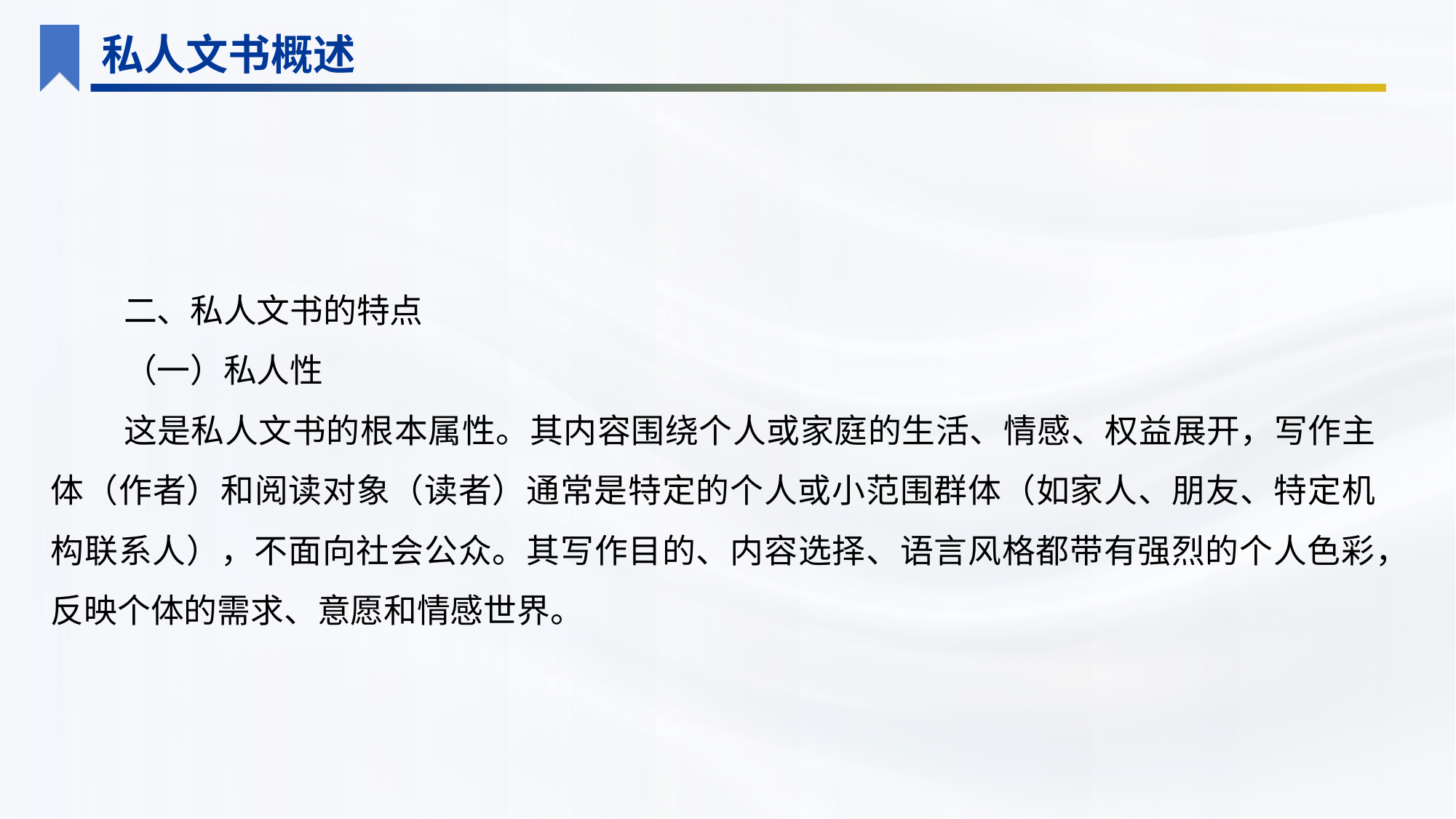

私人文书概述
二、私人文书的特点
（一）私人性
这是私人文书的根本属性。其内容围绕个人或家庭的生活、情感、权益展开，写作主体（作者）和阅读对象（读者）通常是特定的个人或小范围群体（如家人、朋友、特定机构联系人），不面向社会公众。其写作目的、内容选择、语言风格都带有强烈的个人色彩，反映个体的需求、意愿和情感世界。